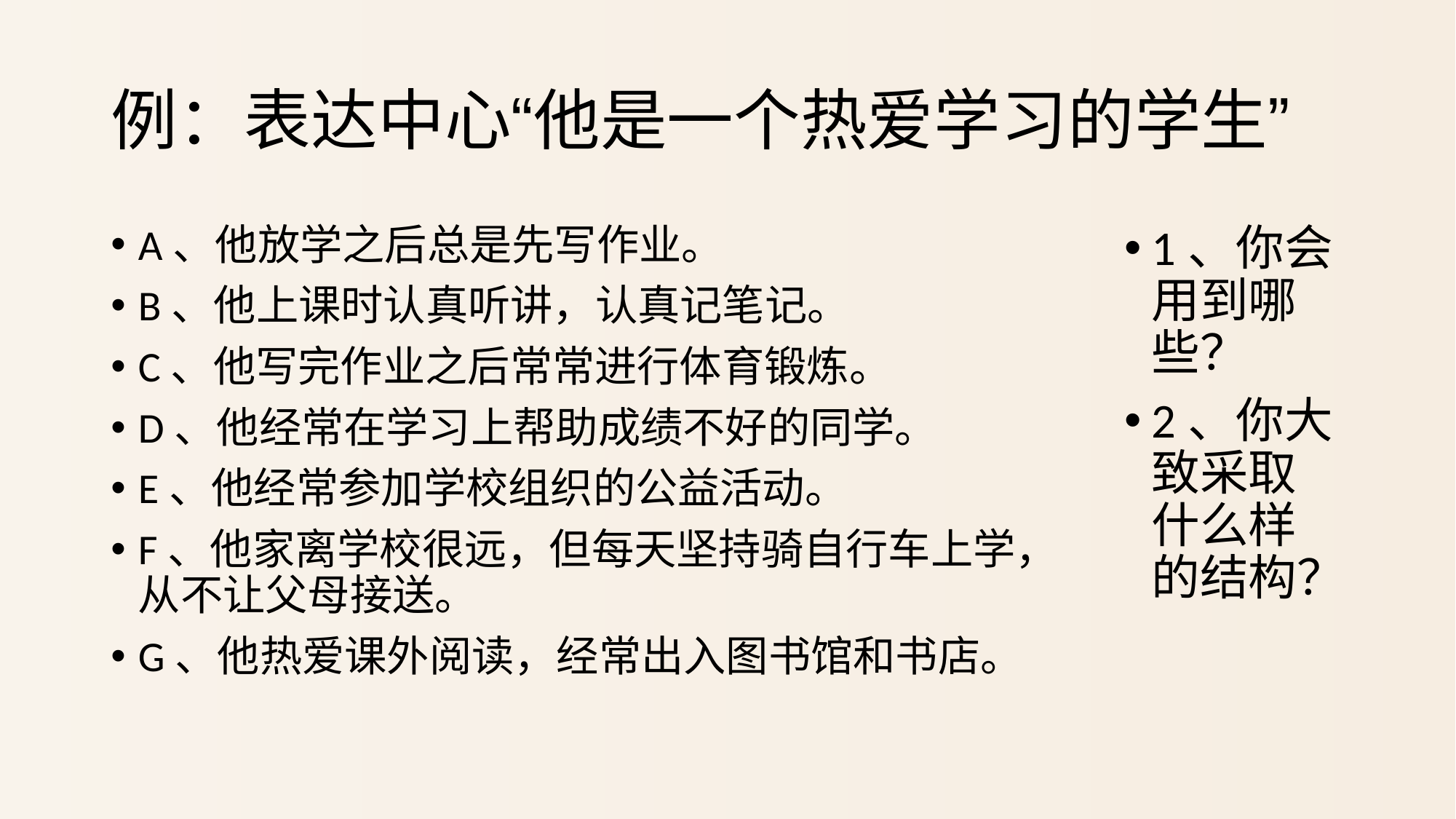

# 例：表达中心“他是一个热爱学习的学生”
A、他放学之后总是先写作业。
B、他上课时认真听讲，认真记笔记。
C、他写完作业之后常常进行体育锻炼。
D、他经常在学习上帮助成绩不好的同学。
E、他经常参加学校组织的公益活动。
F、他家离学校很远，但每天坚持骑自行车上学，从不让父母接送。
G、他热爱课外阅读，经常出入图书馆和书店。
1、你会用到哪些？
2、你大致采取什么样的结构？